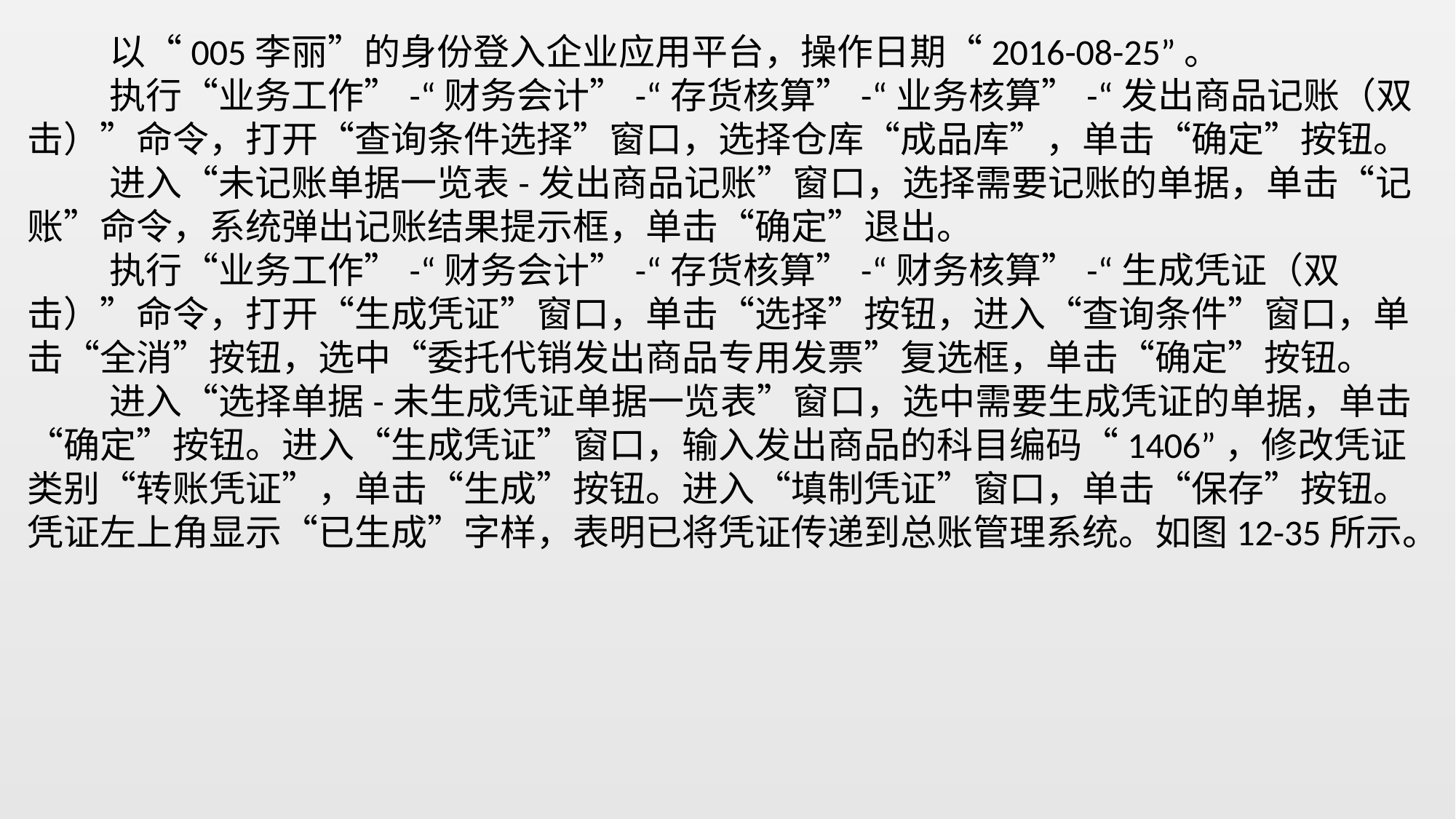

以“005李丽”的身份登入企业应用平台，操作日期“2016-08-25”。
         执行“业务工作”-“财务会计”-“存货核算”-“业务核算”-“发出商品记账（双击）”命令，打开“查询条件选择”窗口，选择仓库“成品库”，单击“确定”按钮。
         进入“未记账单据一览表-发出商品记账”窗口，选择需要记账的单据，单击“记账”命令，系统弹出记账结果提示框，单击“确定”退出。
         执行“业务工作”-“财务会计”-“存货核算”-“财务核算”-“生成凭证（双击）”命令，打开“生成凭证”窗口，单击“选择”按钮，进入“查询条件”窗口，单击“全消”按钮，选中“委托代销发出商品专用发票”复选框，单击“确定”按钮。
         进入“选择单据-未生成凭证单据一览表”窗口，选中需要生成凭证的单据，单击“确定”按钮。进入“生成凭证”窗口，输入发出商品的科目编码“1406”，修改凭证类别“转账凭证”，单击“生成”按钮。进入“填制凭证”窗口，单击“保存”按钮。凭证左上角显示“已生成”字样，表明已将凭证传递到总账管理系统。如图12-35所示。